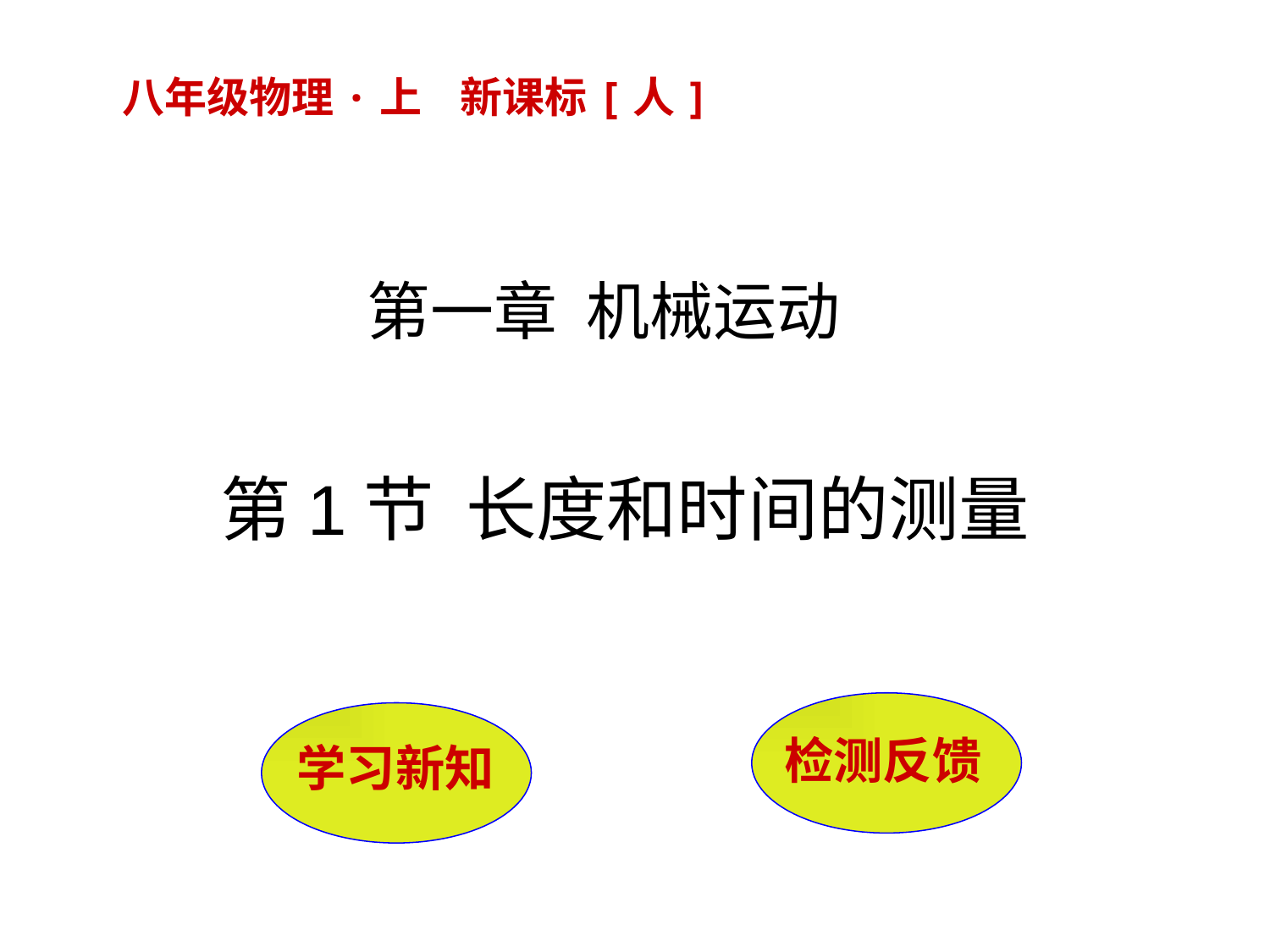

八年级物理·上    新课标[人]
第一章  机械运动
第1节  长度和时间的测量

检测反馈

 学习新知